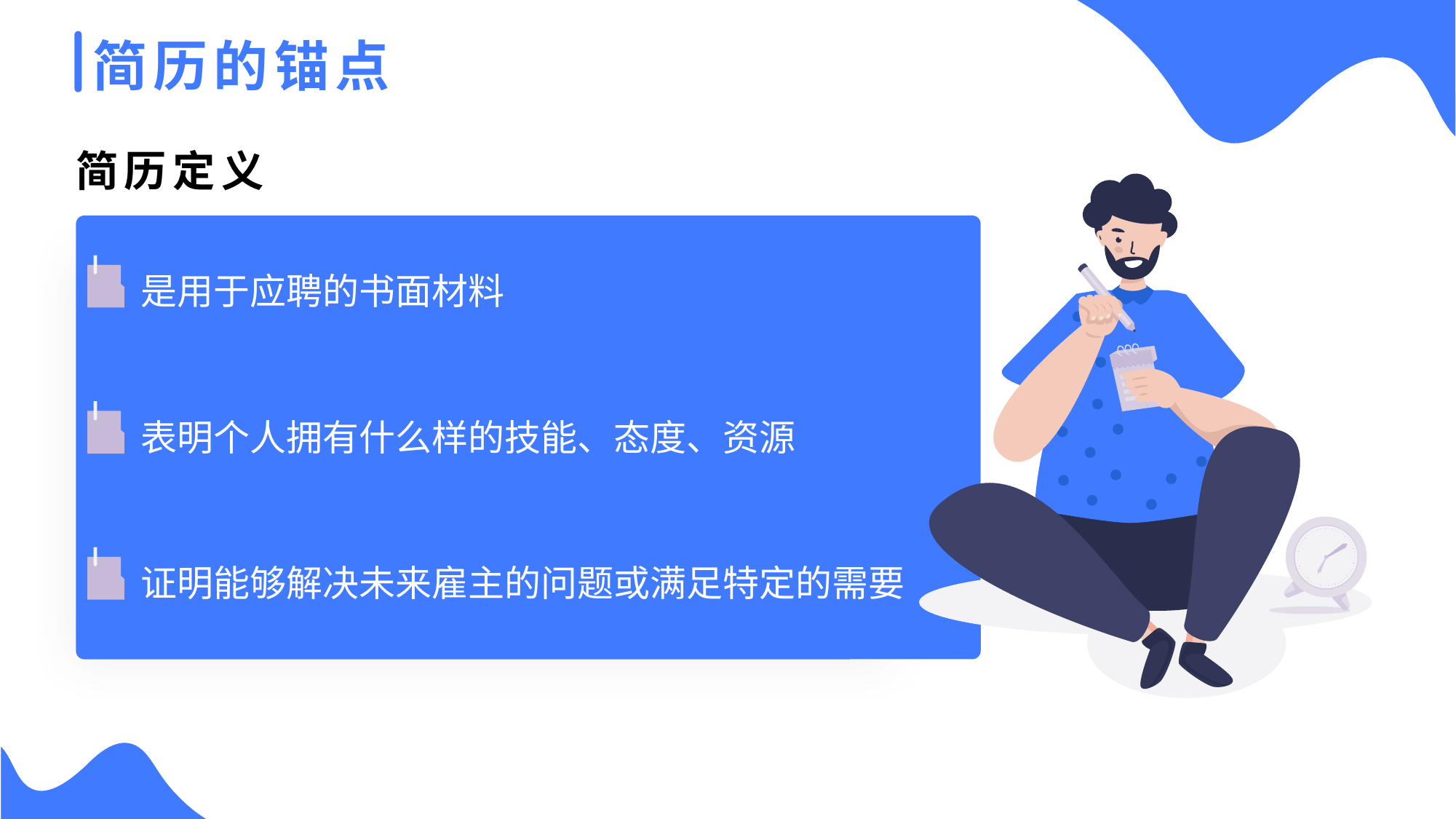

简历的锚点

简历定义

是用于应聘的书面材料

表明个人拥有什么样的技能、态度、资源

证明能够解决未来雇主的问题或满足特定的需要